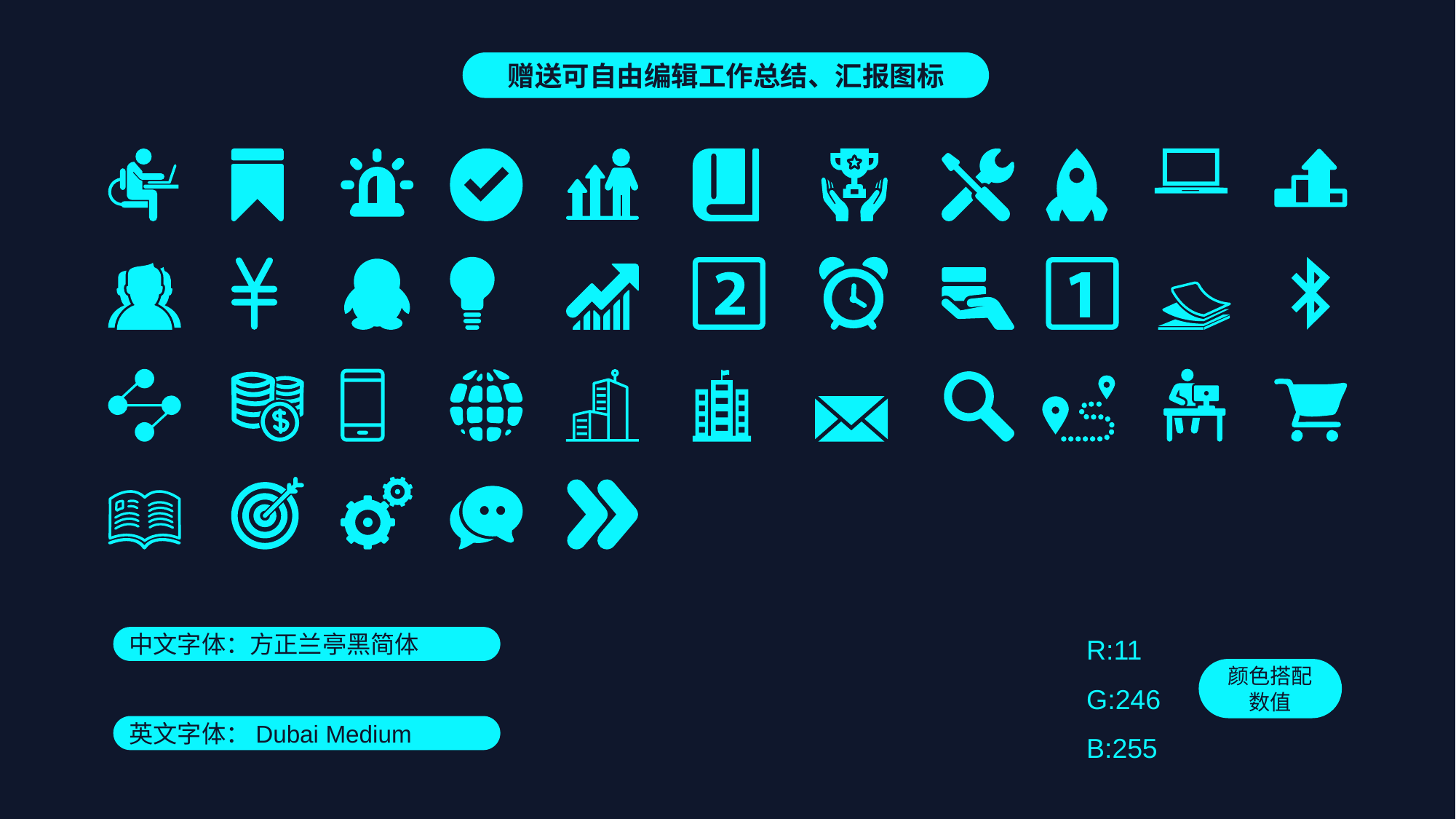

赠送可自由编辑工作总结、汇报图标

R:11
G:246
B:255
中文字体：方正兰亭黑简体
英文字体：Dubai Medium
颜色搭配数值